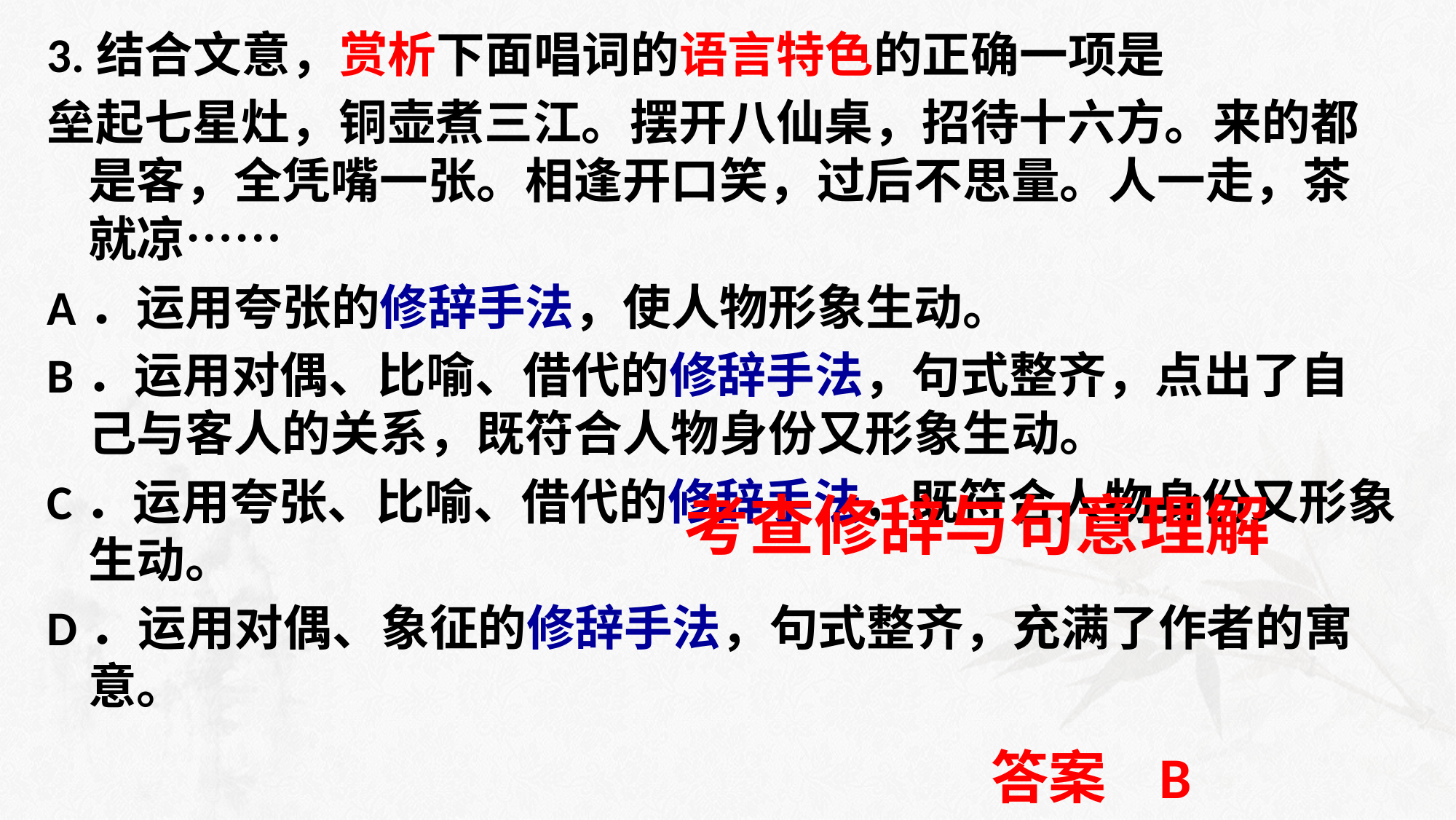

3.结合文意，赏析下面唱词的语言特色的正确一项是
垒起七星灶，铜壶煮三江。摆开八仙桌，招待十六方。来的都是客，全凭嘴一张。相逢开口笑，过后不思量。人一走，茶就凉……
A．运用夸张的修辞手法，使人物形象生动。
B．运用对偶、比喻、借代的修辞手法，句式整齐，点出了自己与客人的关系，既符合人物身份又形象生动。
C．运用夸张、比喻、借代的修辞手法，既符合人物身份又形象生动。
D．运用对偶、象征的修辞手法，句式整齐，充满了作者的寓意。

#
考查修辞与句意理解
答案   B